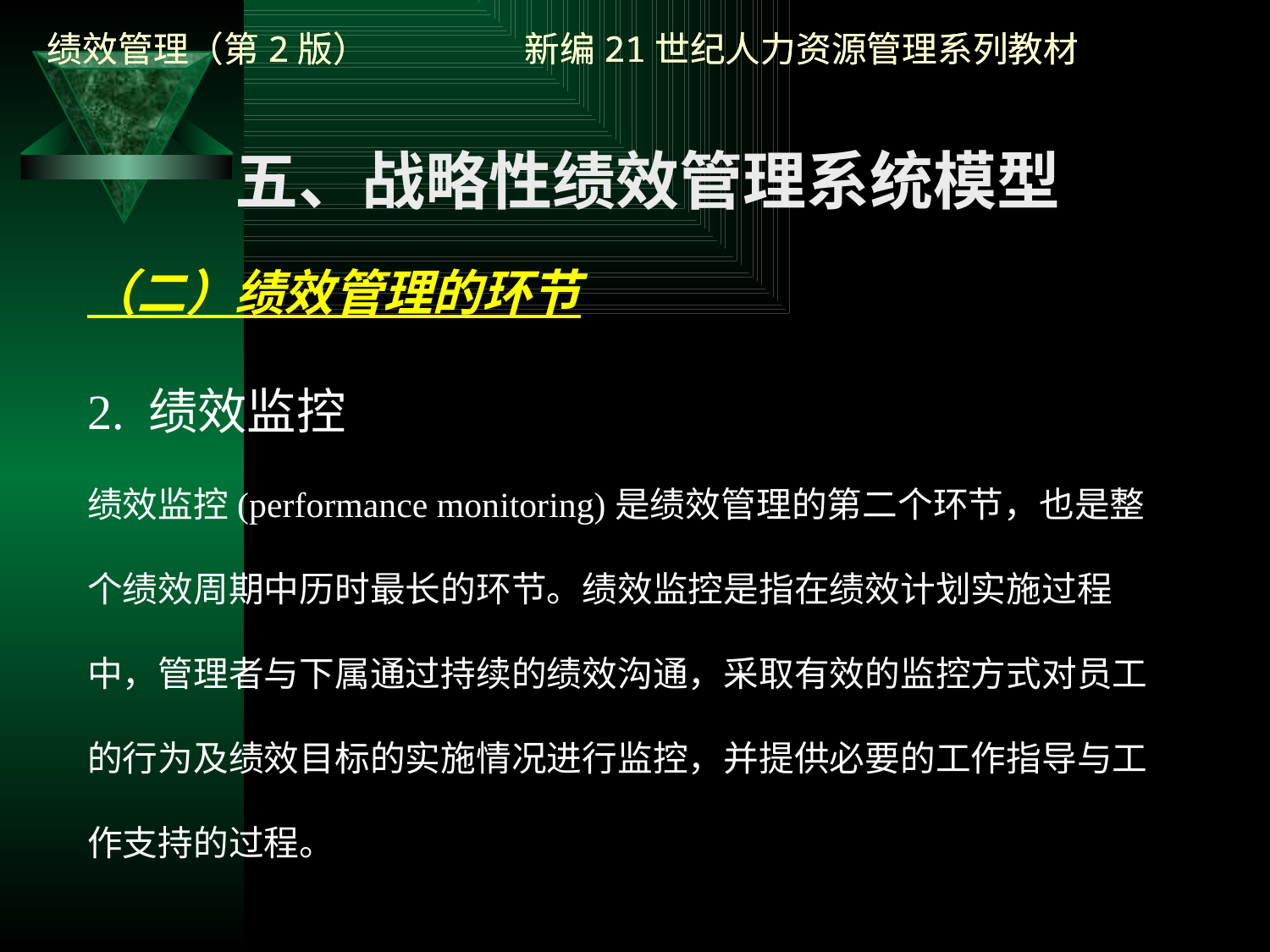

五、战略性绩效管理系统模型
（二）绩效管理的环节
2. 绩效监控
绩效监控(performance monitoring)是绩效管理的第二个环节，也是整个绩效周期中历时最长的环节。绩效监控是指在绩效计划实施过程中，管理者与下属通过持续的绩效沟通，采取有效的监控方式对员工的行为及绩效目标的实施情况进行监控，并提供必要的工作指导与工作支持的过程。